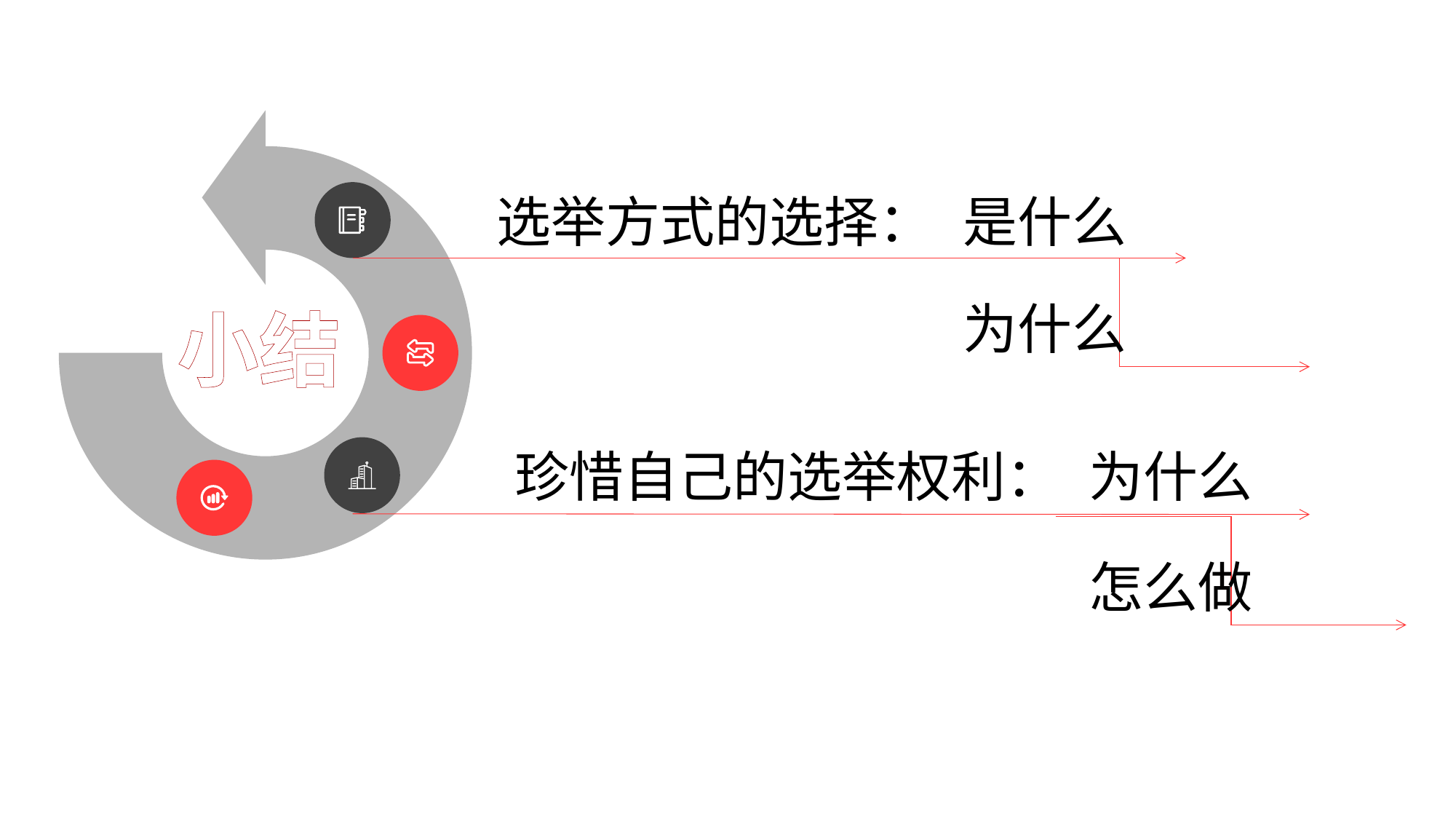

选举方式的选择：
是什么

为什么
小结

珍惜自己的选举权利：

为什么

怎么做